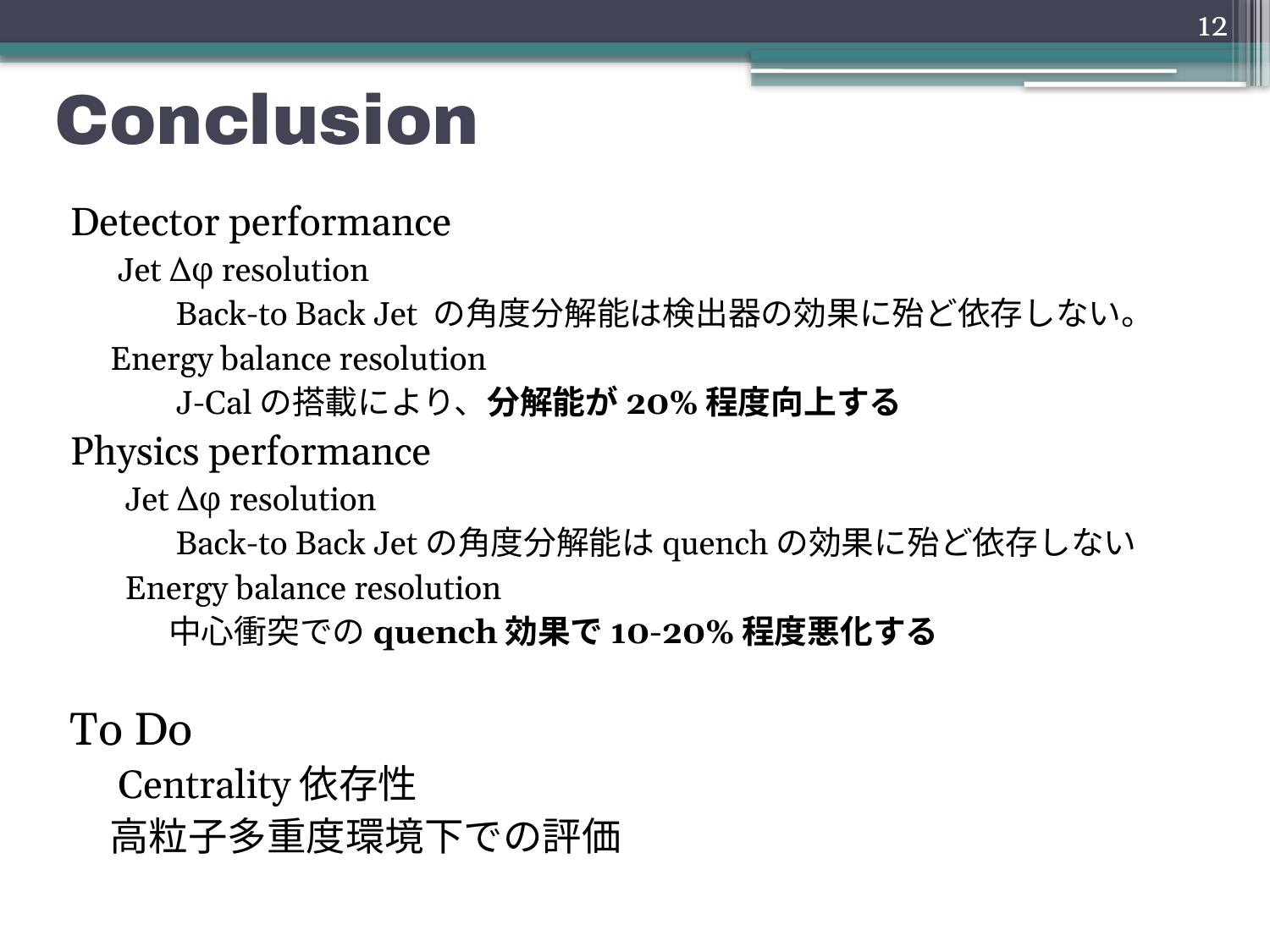

12
# Conclusion
Detector performance
　 Jet Δφ resolution
　　　Back-to Back Jet の角度分解能は検出器の効果に殆ど依存しない。
　Energy balance resolution
　　　J-Calの搭載により、分解能が20%程度向上する
Physics performance
 　Jet Δφ resolution
　　　Back-to Back Jetの角度分解能はquenchの効果に殆ど依存しない
 　Energy balance resolution
　　　中心衝突でのquench効果で10-20%程度悪化する

To Do
　Centrality依存性
　高粒子多重度環境下での評価